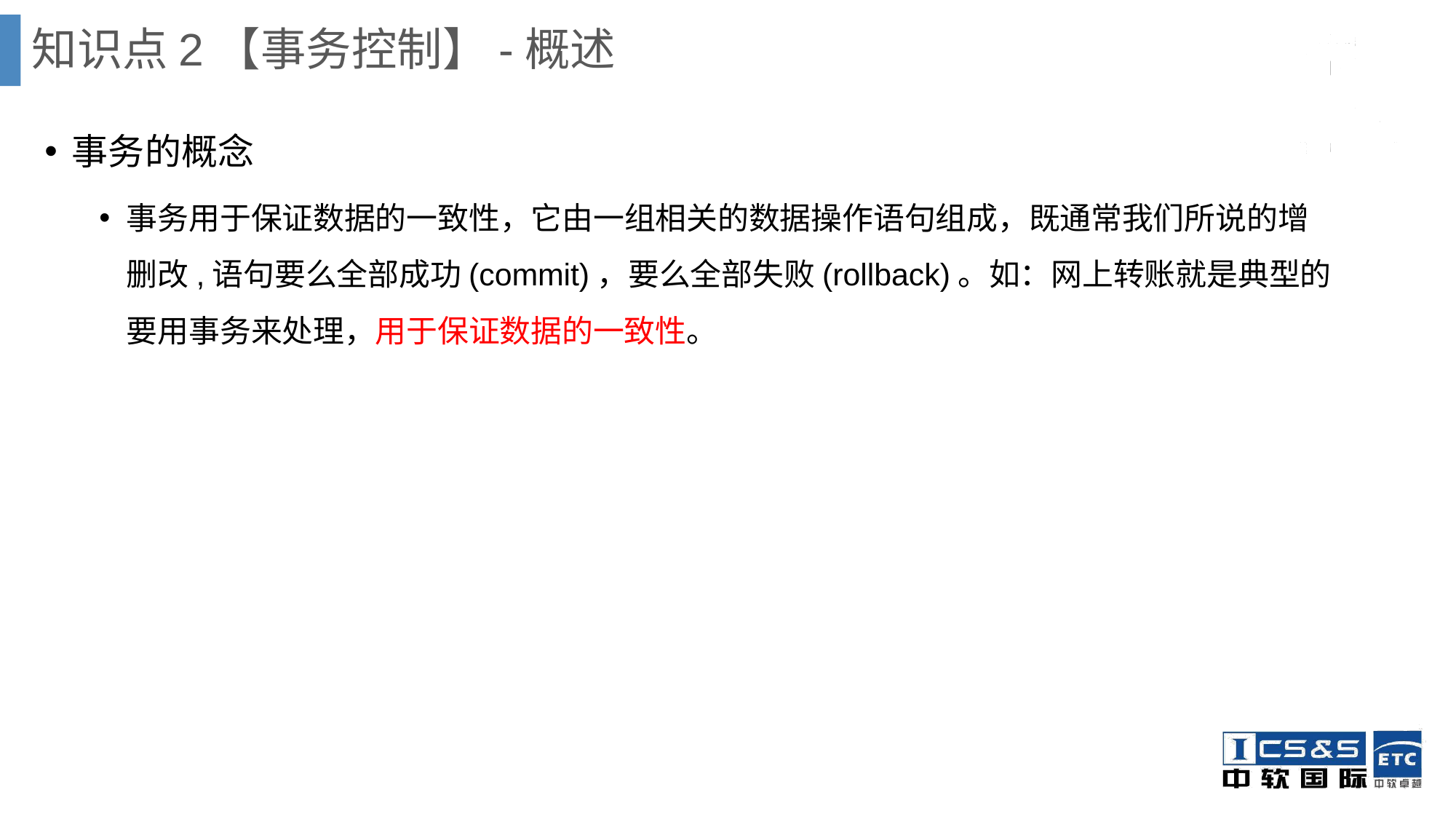

知识点2【事务控制】-概述
事务的概念
事务用于保证数据的一致性，它由一组相关的数据操作语句组成，既通常我们所说的增删改,语句要么全部成功(commit)，要么全部失败(rollback)。如：网上转账就是典型的要用事务来处理，用于保证数据的一致性。